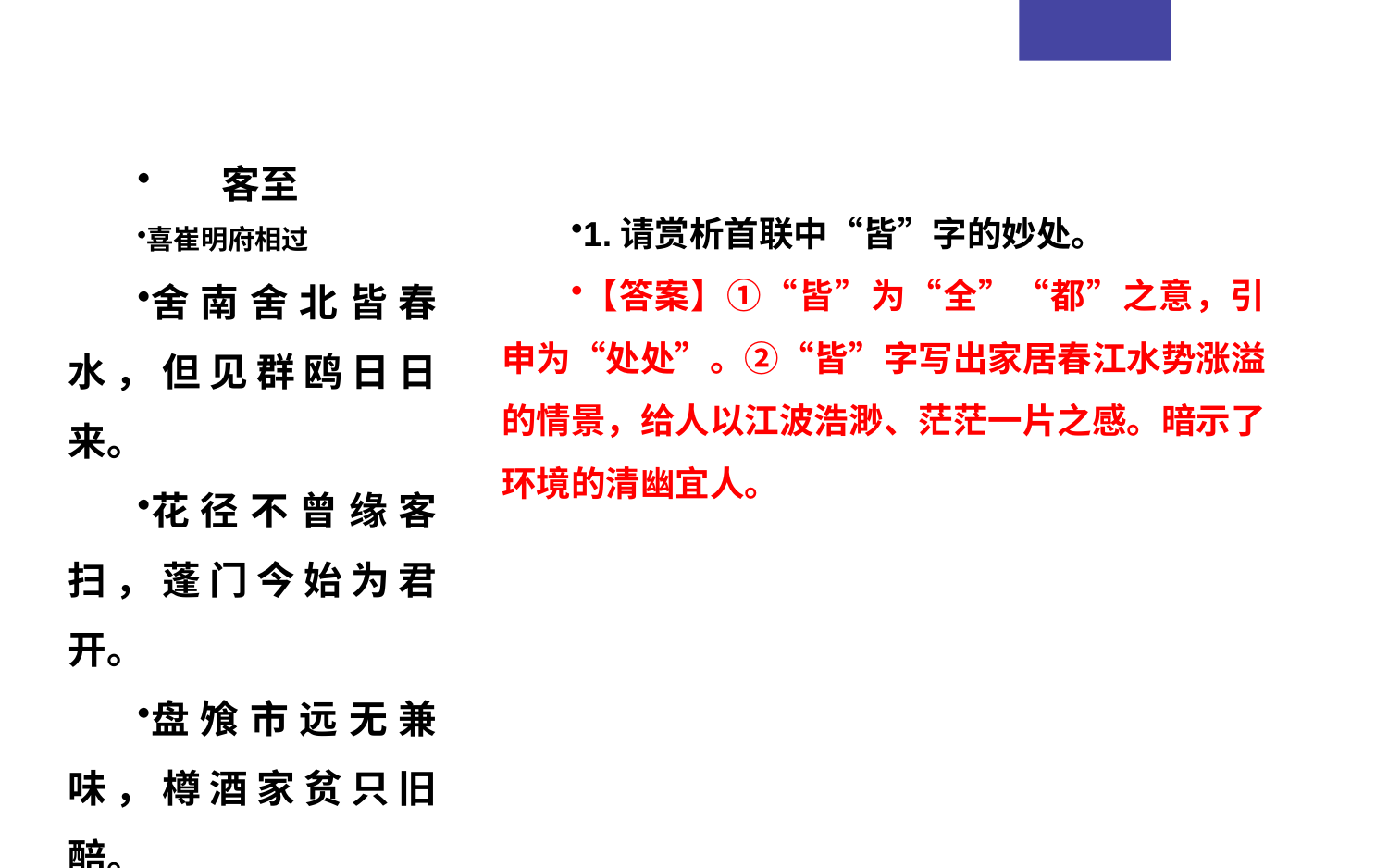

客至
喜崔明府相过
舍南舍北皆春水，但见群鸥日日来。
花径不曾缘客扫，蓬门今始为君开。
盘飧市远无兼味，樽酒家贫只旧醅。
肯与邻翁相对饮，隔篱呼取尽余杯。

1.请赏析首联中“皆”字的妙处。
【答案】①“皆”为“全”“都”之意，引申为“处处”。②“皆”字写出家居春江水势涨溢的情景，给人以江波浩渺、茫茫一片之感。暗示了环境的清幽宜人。